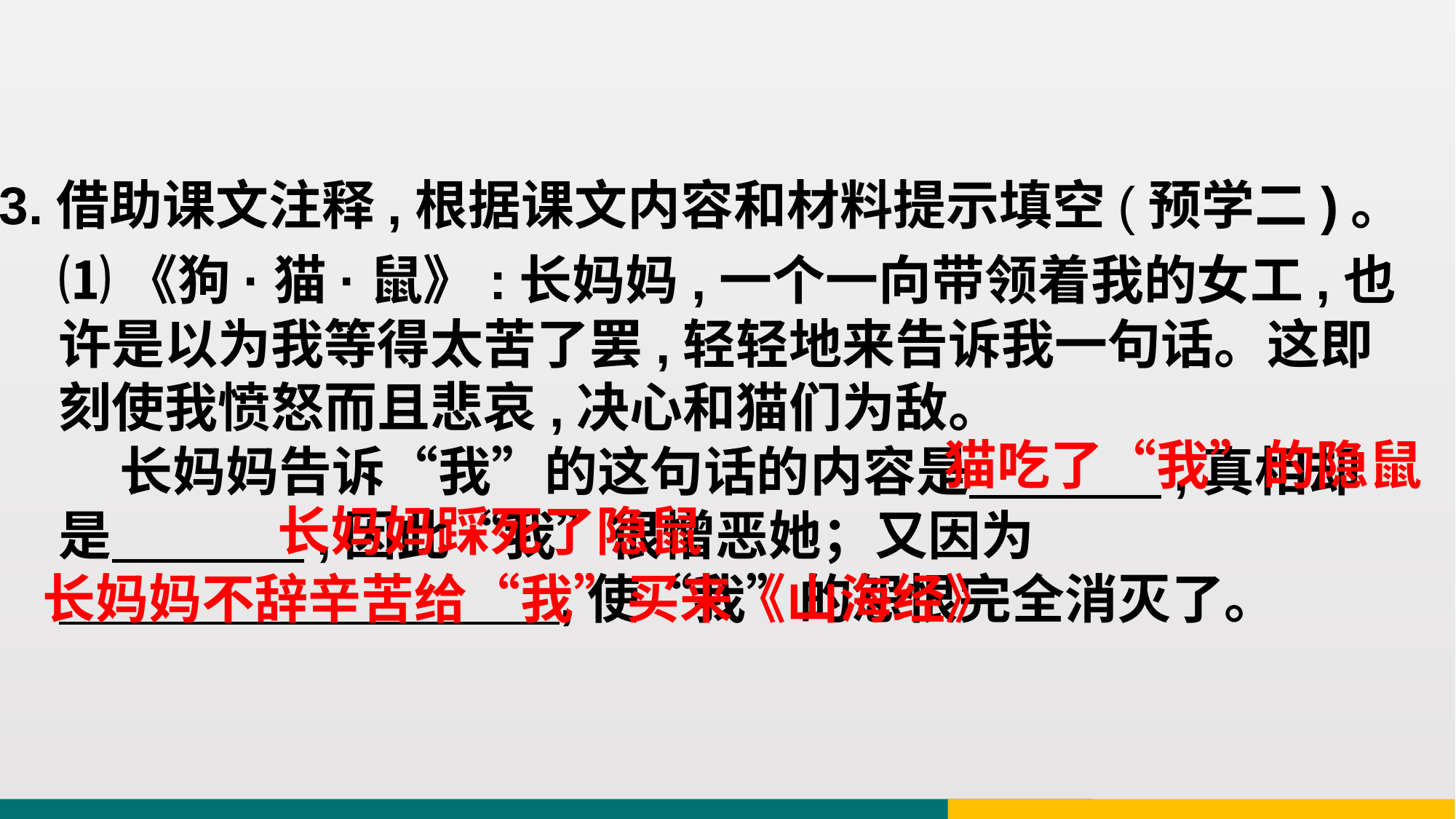

3.借助课文注释,根据课文内容和材料提示填空(预学二)。
⑴《狗·猫·鼠》:长妈妈,一个一向带领着我的女工,也许是以为我等得太苦了罢,轻轻地来告诉我一句话。这即刻使我愤怒而且悲哀,决心和猫们为敌。
    长妈妈告诉“我”的这句话的内容是                ,真相却是                ,因此“我”很憎恶她；又因为
                                  ,使“我”的怨恨完全消灭了。
猫吃了“我”的隐鼠
长妈妈踩死了隐鼠
长妈妈不辞辛苦给“我”买来《山海经》